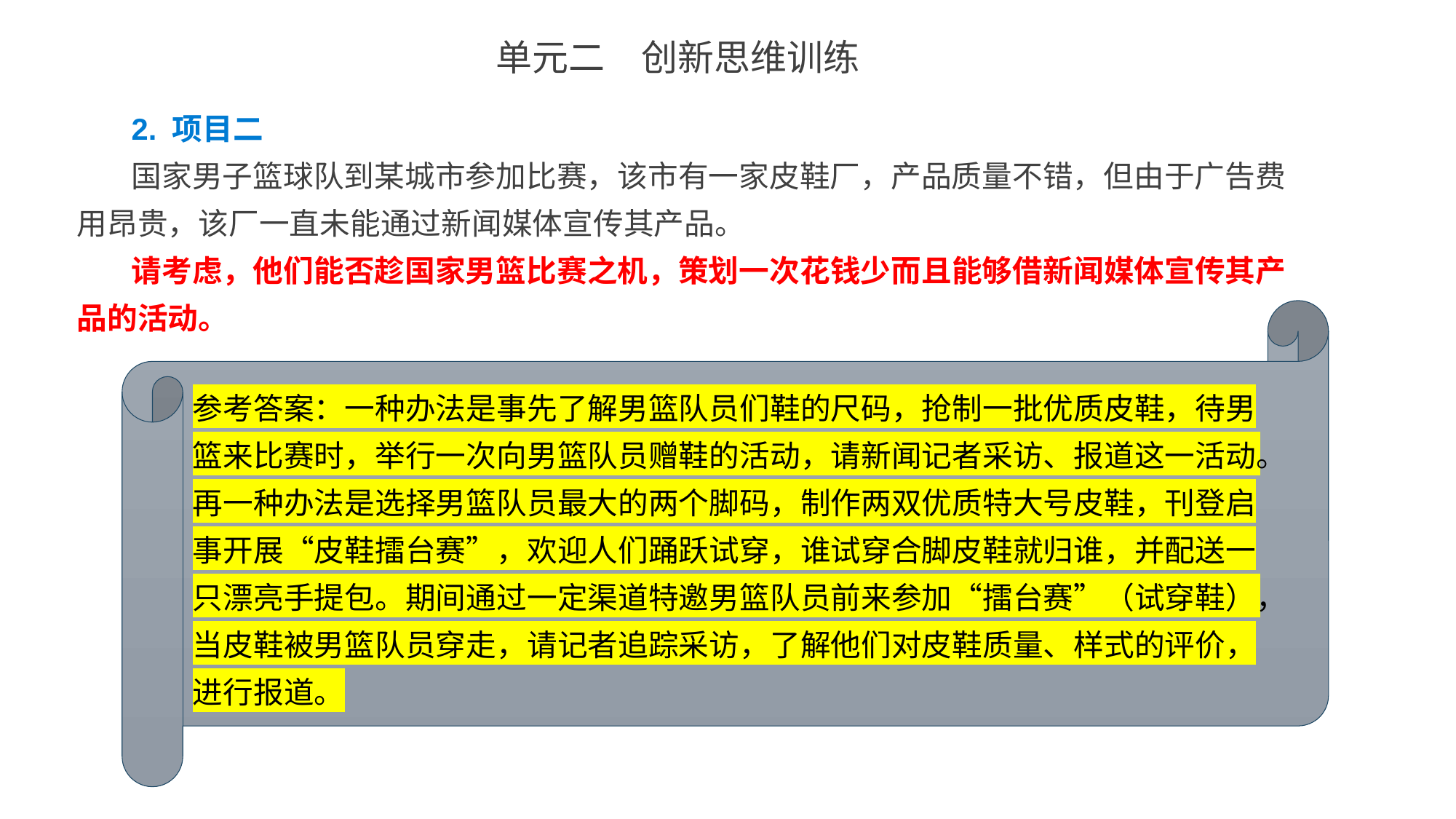

单元二　创新思维训练
2. 项目二
国家男子篮球队到某城市参加比赛，该市有一家皮鞋厂，产品质量不错，但由于广告费用昂贵，该厂一直未能通过新闻媒体宣传其产品。
请考虑，他们能否趁国家男篮比赛之机，策划一次花钱少而且能够借新闻媒体宣传其产品的活动。

参考答案：一种办法是事先了解男篮队员们鞋的尺码，抢制一批优质皮鞋，待男篮来比赛时，举行一次向男篮队员赠鞋的活动，请新闻记者采访、报道这一活动。
再一种办法是选择男篮队员最大的两个脚码，制作两双优质特大号皮鞋，刊登启事开展“皮鞋擂台赛”，欢迎人们踊跃试穿，谁试穿合脚皮鞋就归谁，并配送一只漂亮手提包。期间通过一定渠道特邀男篮队员前来参加“擂台赛”（试穿鞋），当皮鞋被男篮队员穿走，请记者追踪采访，了解他们对皮鞋质量、样式的评价，进行报道。